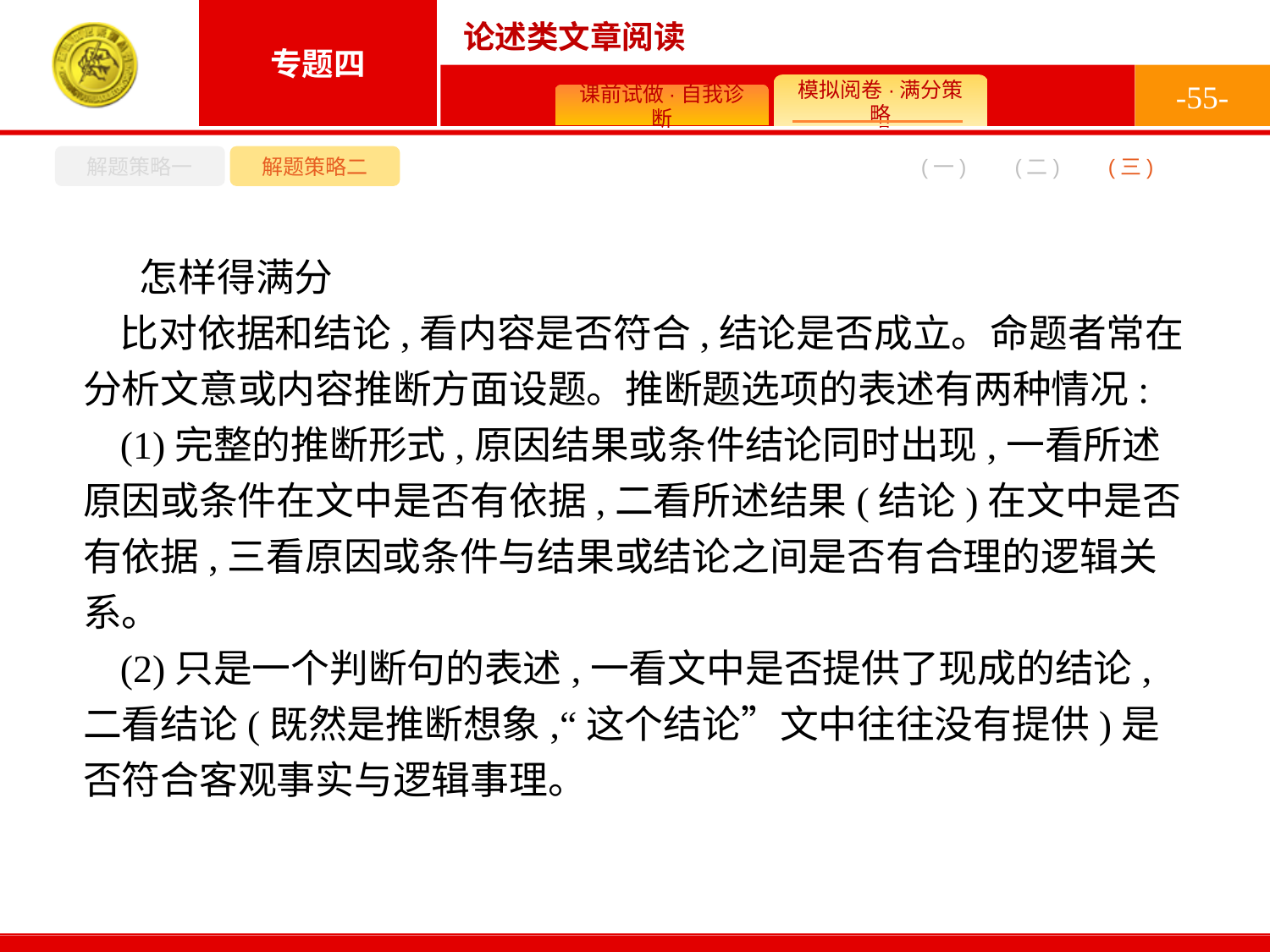

-55-
解题策略一
解题策略二
(二)
(一)
(三)
怎样得满分
比对依据和结论,看内容是否符合,结论是否成立。命题者常在分析文意或内容推断方面设题。推断题选项的表述有两种情况:
(1)完整的推断形式,原因结果或条件结论同时出现,一看所述原因或条件在文中是否有依据,二看所述结果(结论)在文中是否有依据,三看原因或条件与结果或结论之间是否有合理的逻辑关系。
(2)只是一个判断句的表述,一看文中是否提供了现成的结论,二看结论(既然是推断想象,“这个结论”文中往往没有提供)是否符合客观事实与逻辑事理。